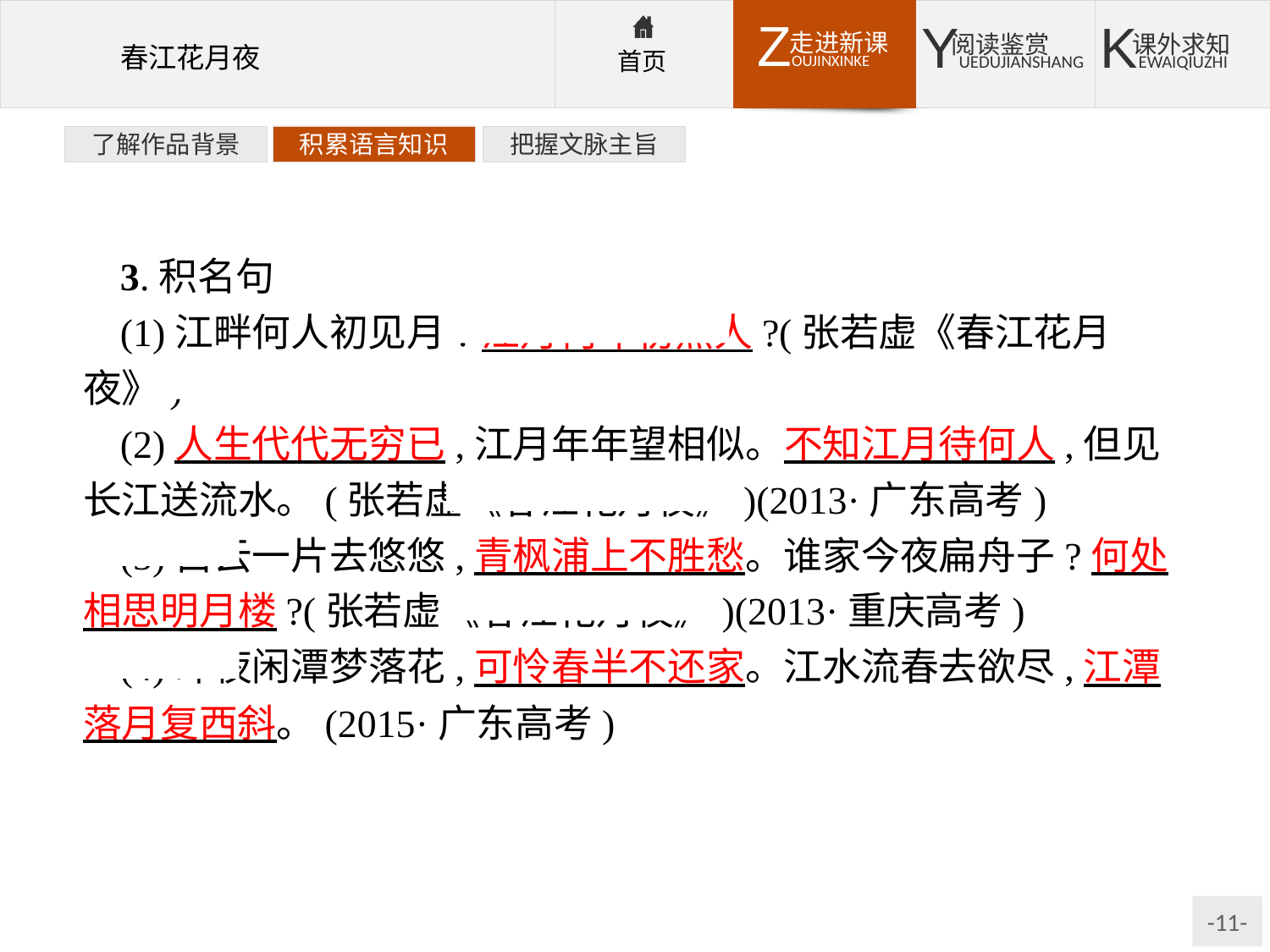

了解作品背景
积累语言知识
把握文脉主旨
3.积名句
(1)江畔何人初见月?江月何年初照人?(张若虚《春江花月夜》)
(2)人生代代无穷已,江月年年望相似。不知江月待何人,但见长江送流水。(张若虚《春江花月夜》)(2013·广东高考)
(3)白云一片去悠悠,青枫浦上不胜愁。谁家今夜扁舟子?何处相思明月楼?(张若虚《春江花月夜》)(2013·重庆高考)
(4)昨夜闲潭梦落花,可怜春半不还家。江水流春去欲尽,江潭落月复西斜。(2015·广东高考)